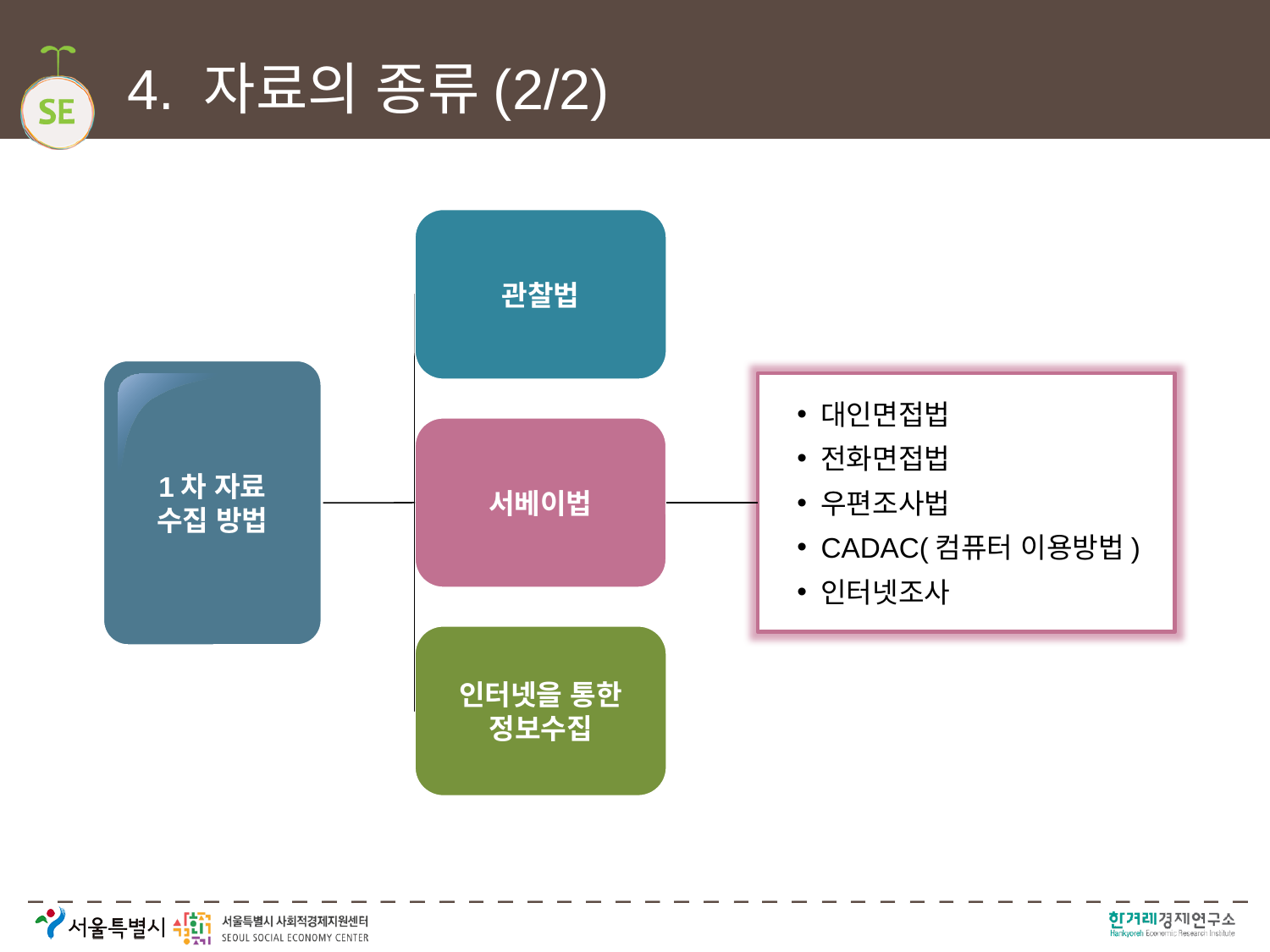

# 4. 자료의 종류(2/2)
관찰법
1차 자료
수집 방법

대인면접법
전화면접법
우편조사법
CADAC(컴퓨터 이용방법)
인터넷조사
서베이법
인터넷을 통한 정보수집